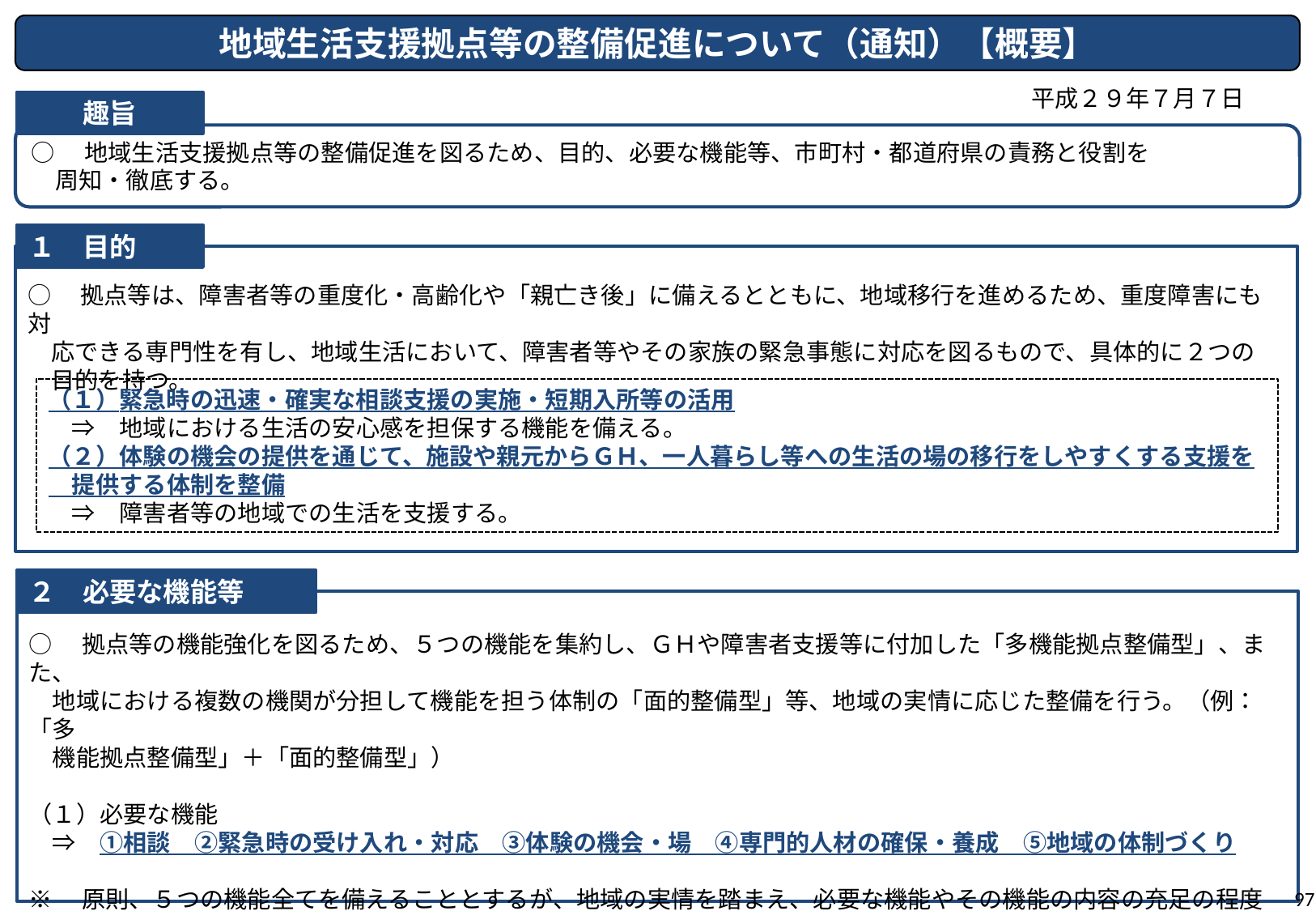

地域生活支援拠点等の整備促進について（通知）【概要】
平成２９年７月７日
趣旨
○　地域生活支援拠点等の整備促進を図るため、目的、必要な機能等、市町村・都道府県の責務と役割を
　周知・徹底する。
１　目的

○　拠点等は、障害者等の重度化・高齢化や「親亡き後」に備えるとともに、地域移行を進めるため、重度障害にも対
　応できる専門性を有し、地域生活において、障害者等やその家族の緊急事態に対応を図るもので、具体的に２つの
　目的を持つ。
（１）緊急時の迅速・確実な相談支援の実施・短期入所等の活用
　⇒　地域における生活の安心感を担保する機能を備える。
（２）体験の機会の提供を通じて、施設や親元からＧＨ、一人暮らし等への生活の場の移行をしやすくする支援を
　提供する体制を整備
　⇒　障害者等の地域での生活を支援する。
２　必要な機能等

○　拠点等の機能強化を図るため、５つの機能を集約し、ＧＨや障害者支援等に付加した「多機能拠点整備型」、また、
　地域における複数の機関が分担して機能を担う体制の「面的整備型」等、地域の実情に応じた整備を行う。（例：「多
　機能拠点整備型」＋「面的整備型」）

（１）必要な機能
　⇒　①相談　②緊急時の受け入れ・対応　③体験の機会・場　④専門的人材の確保・養成　⑤地域の体制づくり

※　原則、５つの機能全てを備えることとするが、地域の実情を踏まえ、必要な機能やその機能の内容の充足の程度
　については、市町村が判断する。
97